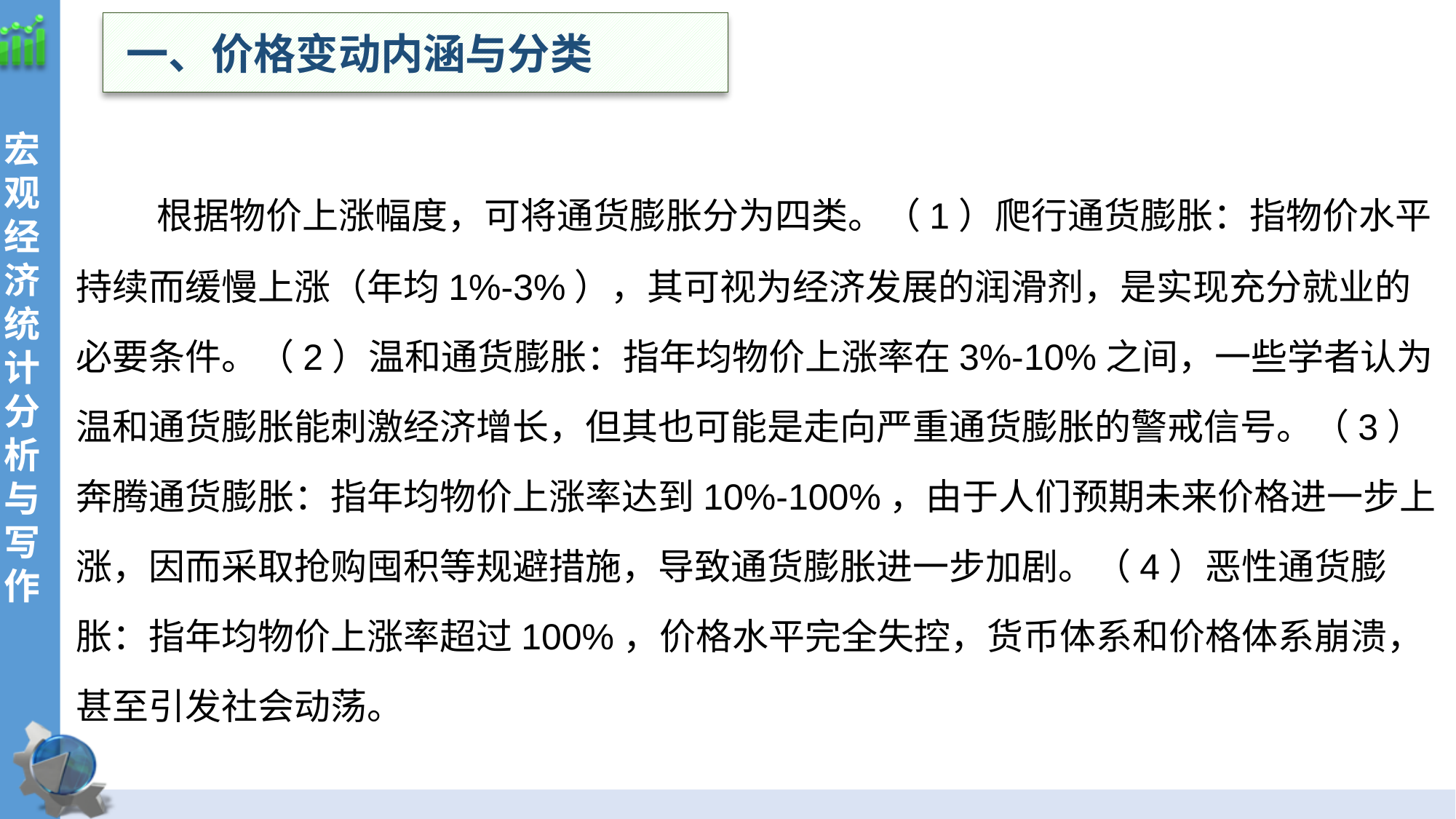

一、价格变动内涵与分类
        根据物价上涨幅度，可将通货膨胀分为四类。（1）爬行通货膨胀：指物价水平持续而缓慢上涨（年均1%-3%），其可视为经济发展的润滑剂，是实现充分就业的必要条件。（2）温和通货膨胀：指年均物价上涨率在3%-10%之间，一些学者认为温和通货膨胀能刺激经济增长，但其也可能是走向严重通货膨胀的警戒信号。（3）奔腾通货膨胀：指年均物价上涨率达到10%-100%，由于人们预期未来价格进一步上涨，因而采取抢购囤积等规避措施，导致通货膨胀进一步加剧。（4）恶性通货膨胀：指年均物价上涨率超过100%，价格水平完全失控，货币体系和价格体系崩溃，甚至引发社会动荡。
6